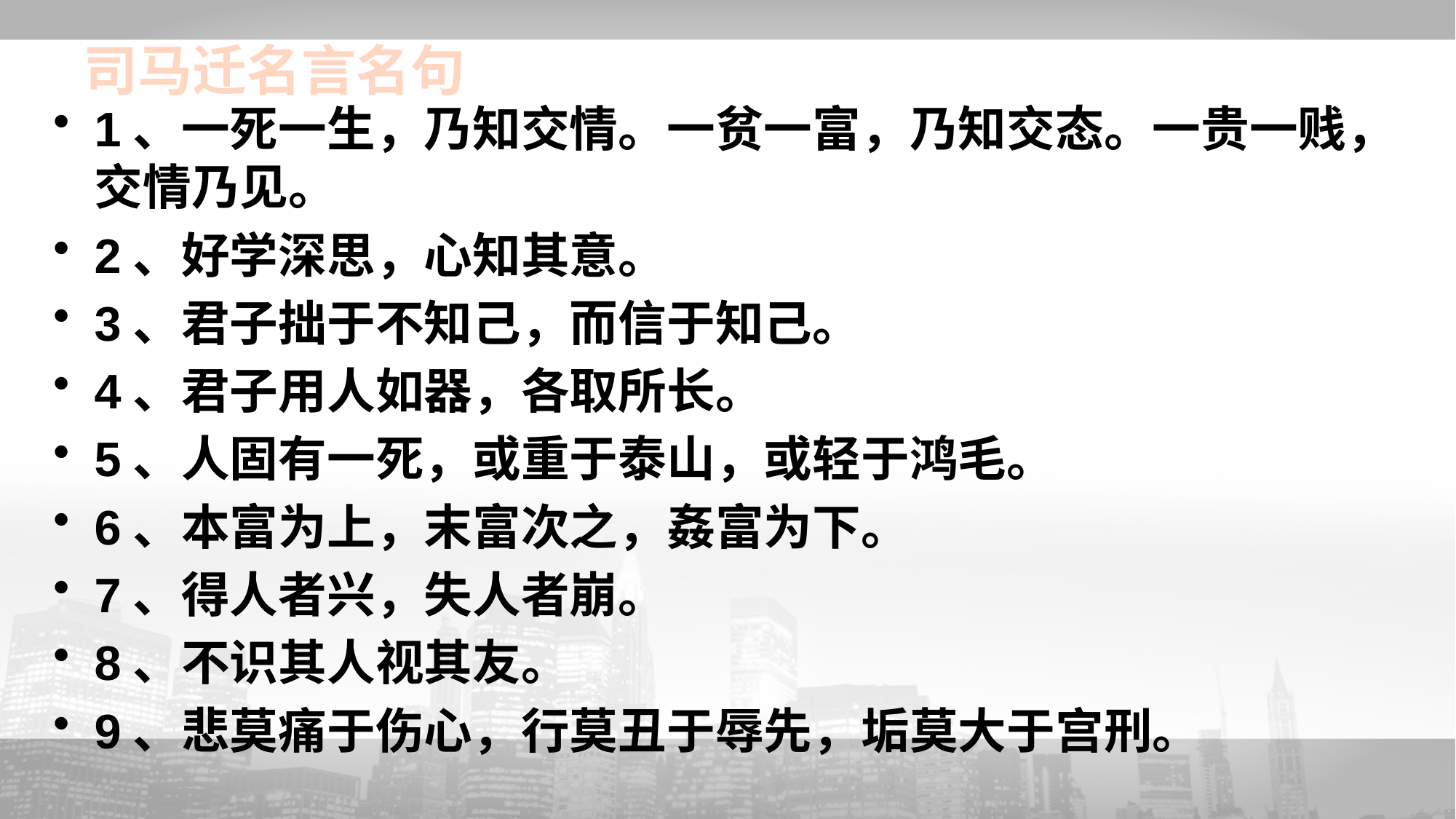

1、一死一生，乃知交情。一贫一富，乃知交态。一贵一贱，交情乃见。
2、好学深思，心知其意。
3、君子拙于不知己，而信于知己。
4、君子用人如器，各取所长。
5、人固有一死，或重于泰山，或轻于鸿毛。
6、本富为上，末富次之，姦富为下。
7、得人者兴，失人者崩。
8、不识其人视其友。
9、悲莫痛于伤心，行莫丑于辱先，垢莫大于宫刑。
# 司马迁名言名句